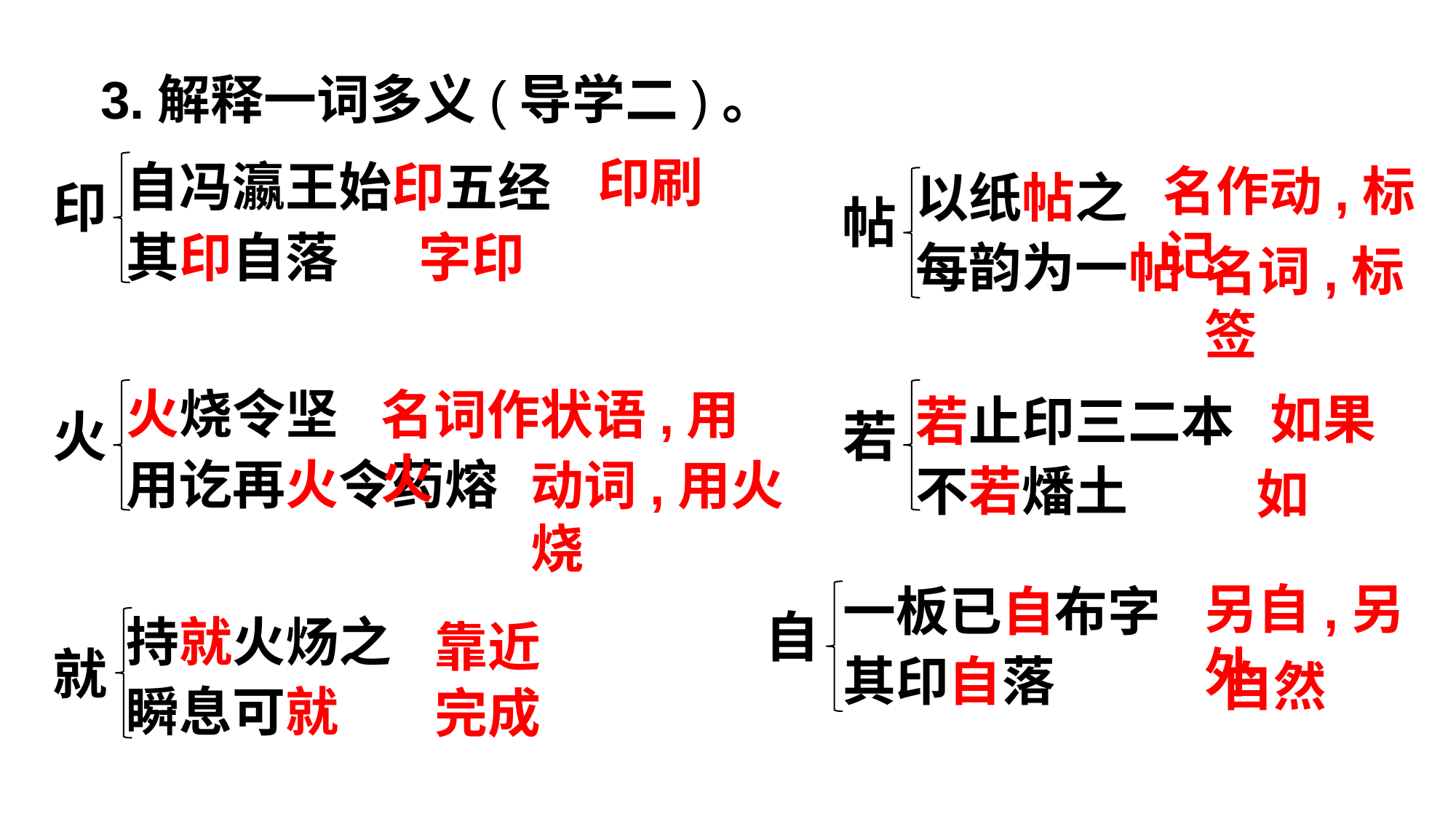

3.解释一词多义(导学二)。
自冯瀛王始印五经
其印自落
印刷

以纸帖之
每韵为一帖
名作动,标记
印

帖
字印
名词,标签
火烧令坚
用讫再火令药熔
名词作状语,用火
若止印三二本
不若燔土

如果
火
若
动词,用火烧
如
一板已自布字
其印自落
另自,另外

持就火炀之
瞬息可就
自

靠近
就
自然
完成